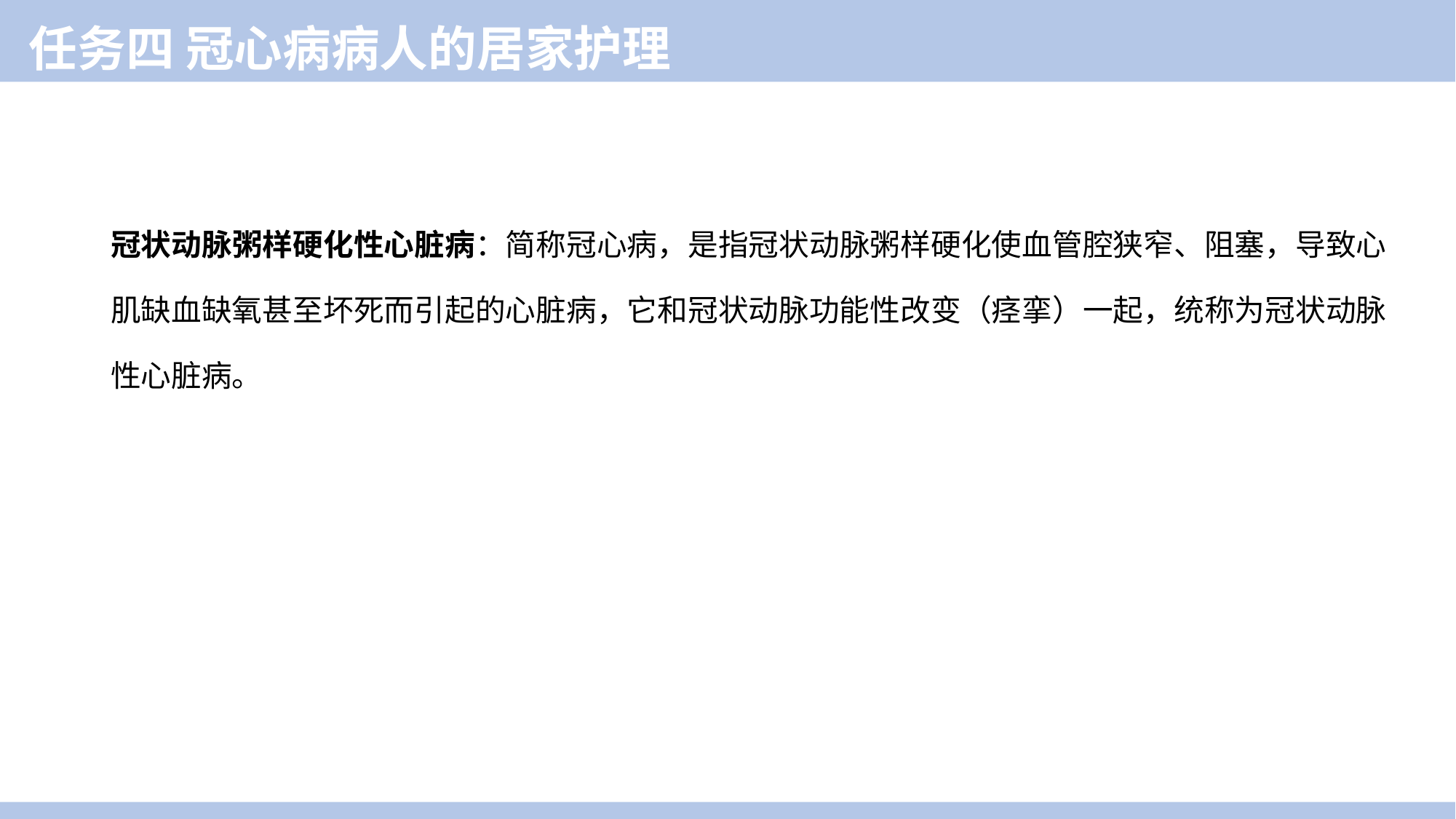

任务四 冠心病病人的居家护理
冠状动脉粥样硬化性心脏病：简称冠心病，是指冠状动脉粥样硬化使血管腔狭窄、阻塞，导致心肌缺血缺氧甚至坏死而引起的心脏病，它和冠状动脉功能性改变（痉挛）一起，统称为冠状动脉性心脏病。